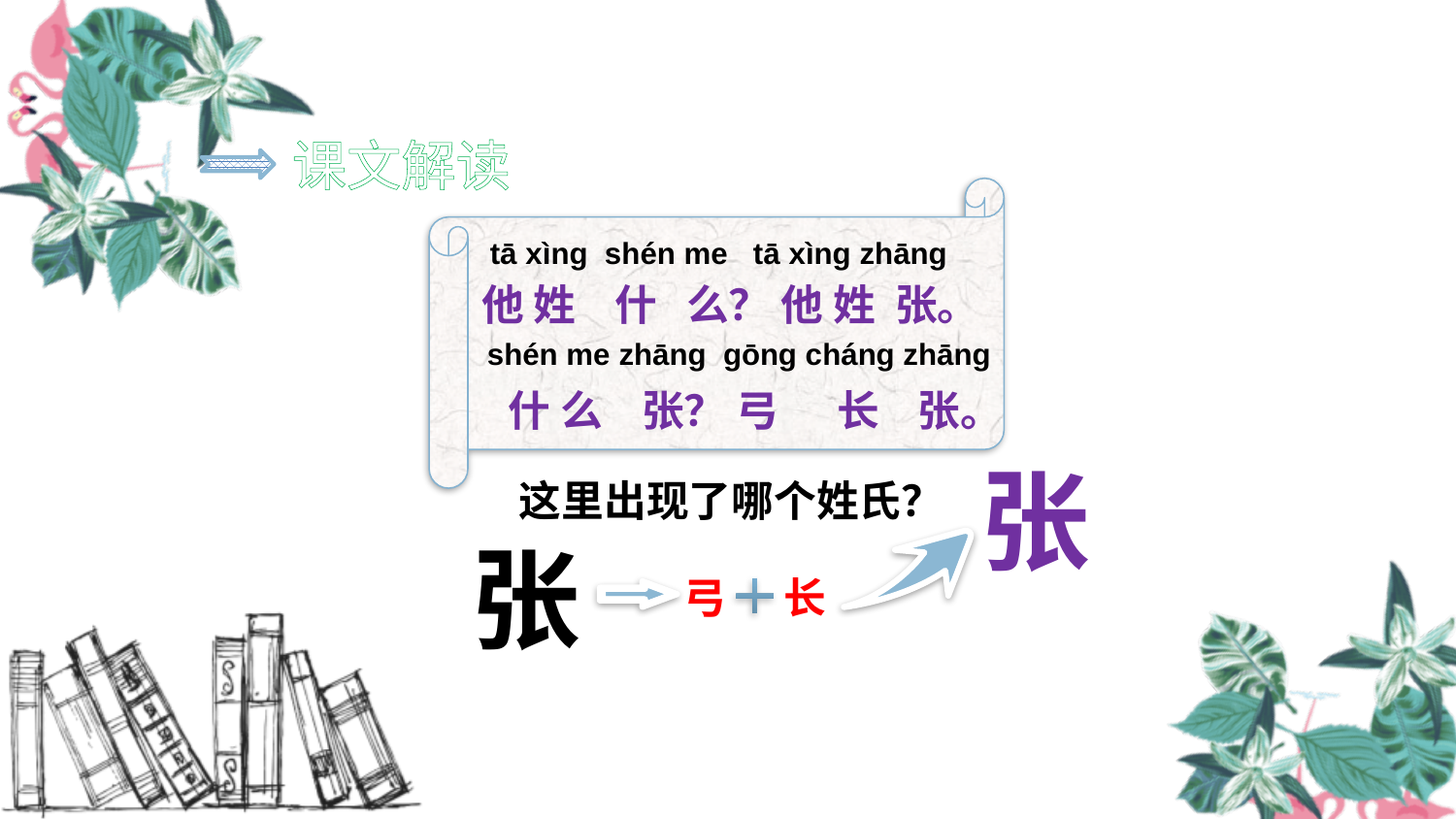

课文解读

tā xìng  shén me   tā xìng zhāng
他 姓    什   么？ 他 姓  张。
shén me zhāng  gōng cháng zhāng
  什 么    张？ 弓      长    张。
张
这里出现了哪个姓氏？
张

弓
长